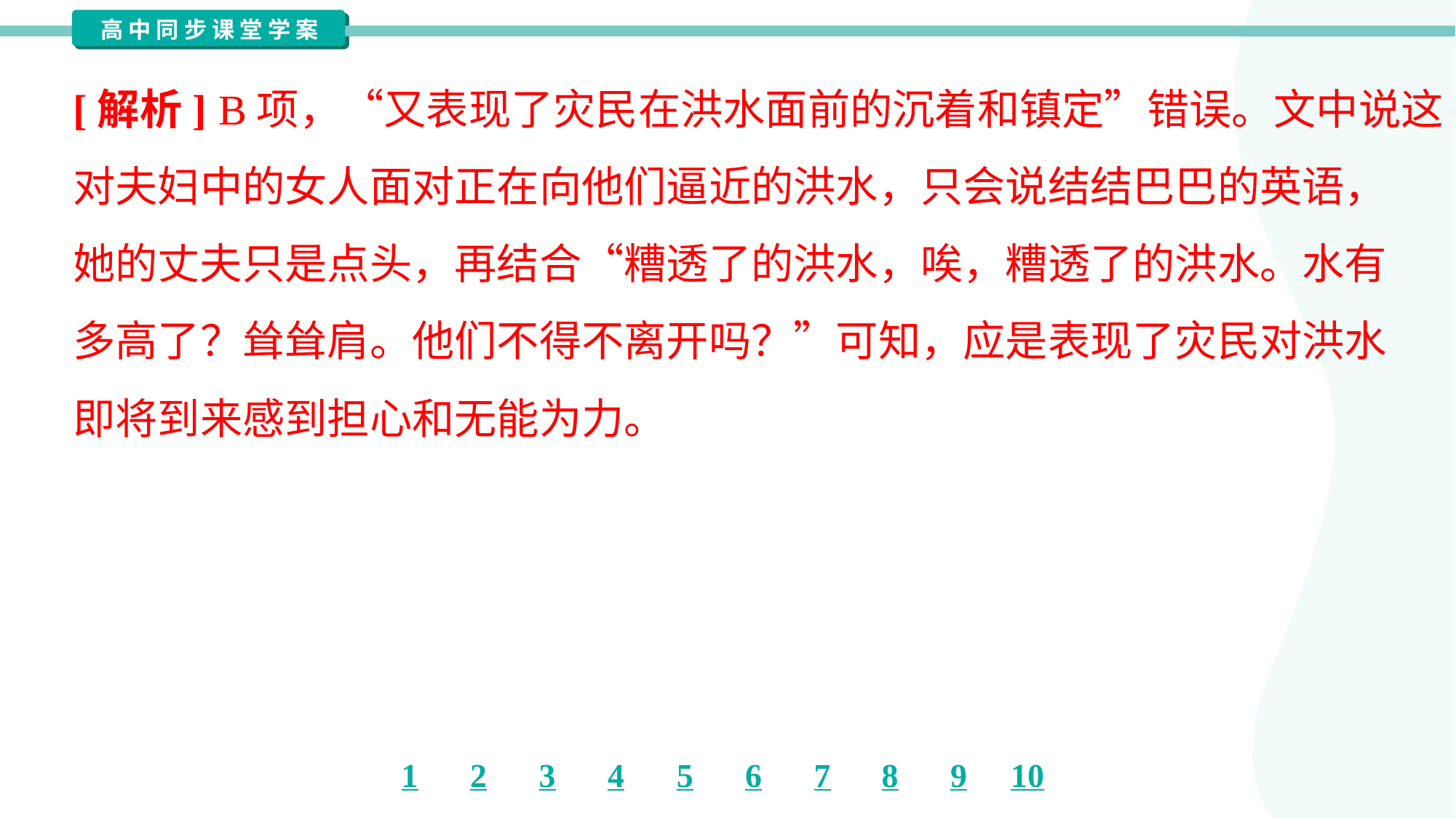

[解析] B项，“又表现了灾民在洪水面前的沉着和镇定”错误。文中说这
对夫妇中的女人面对正在向他们逼近的洪水，只会说结结巴巴的英语，
她的丈夫只是点头，再结合“糟透了的洪水，唉，糟透了的洪水。水有
多高了？耸耸肩。他们不得不离开吗？”可知，应是表现了灾民对洪水
即将到来感到担心和无能为力。